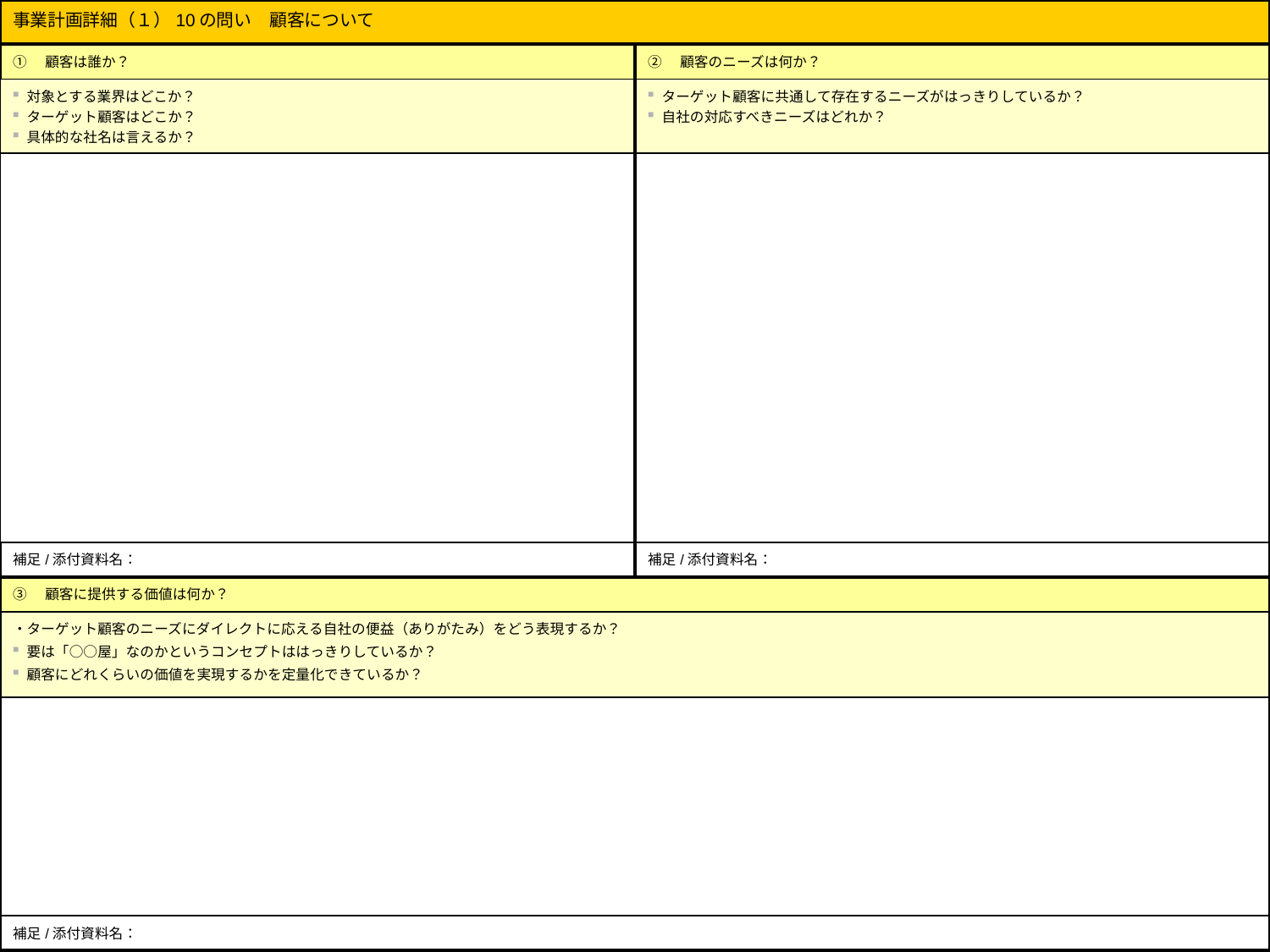

| 事業計画詳細（１）10の問い　顧客について |  |
| --- | --- |
| ①　顧客は誰か？ | ②　顧客のニーズは何か？ |
| 対象とする業界はどこか？ ターゲット顧客はどこか？ 具体的な社名は言えるか？ | ターゲット顧客に共通して存在するニーズがはっきりしているか？ 自社の対応すべきニーズはどれか？ |
|  |  |
| 補足/添付資料名： | 補足/添付資料名： |
| ③　顧客に提供する価値は何か？ |  |
| ・ターゲット顧客のニーズにダイレクトに応える自社の便益（ありがたみ）をどう表現するか？ 要は「○○屋」なのかというコンセプトははっきりしているか？ 顧客にどれくらいの価値を実現するかを定量化できているか？ |  |
|  |  |
| 補足/添付資料名： |  |
(C)NVD株式会社

4